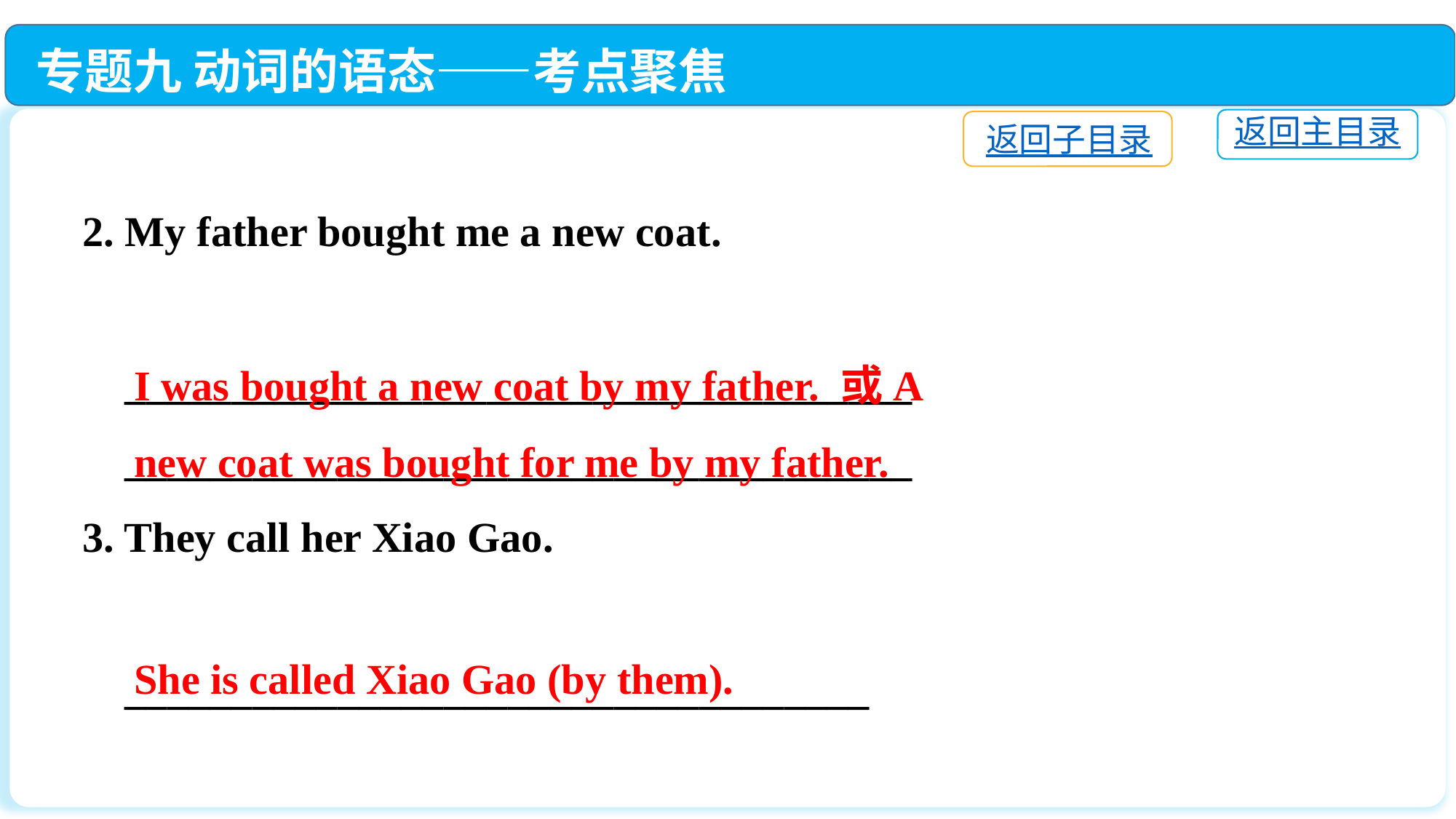

专题九 动词的语态——考点聚焦

返回主目录

返回子目录
2. My father bought me a new coat.

    _____________________________________
    _____________________________________
3. They call her Xiao Gao.

    ___________________________________
I was bought a new coat by my father. 或A new coat was bought for me by my father.
She is called Xiao Gao (by them).